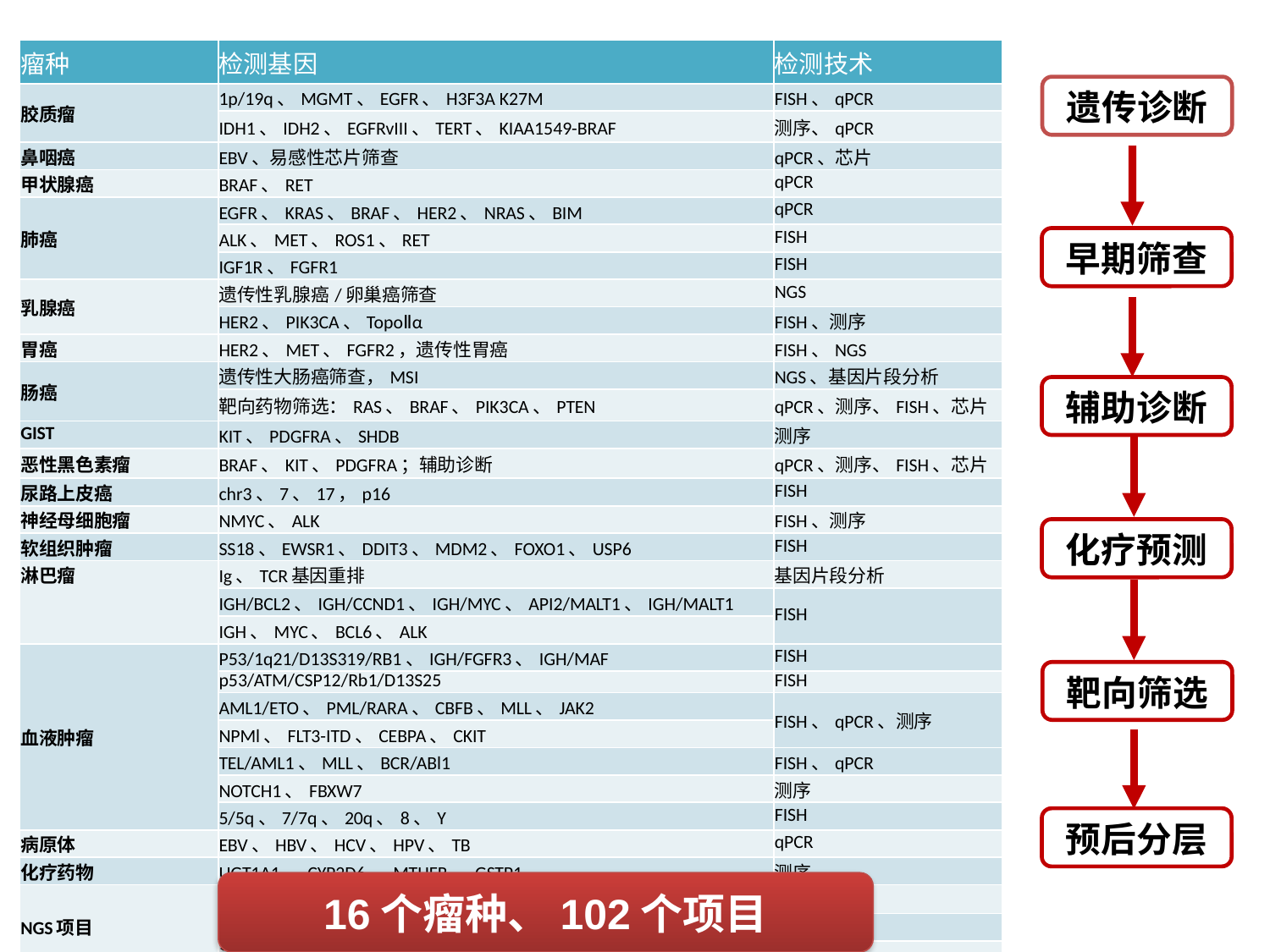

| 瘤种 | 检测基因 | 检测技术 |
| --- | --- | --- |
| 胶质瘤 | 1p/19q、MGMT、EGFR、H3F3A K27M | FISH、qPCR |
|  | IDH1、IDH2、EGFRvIII、TERT、KIAA1549-BRAF | 测序、qPCR |
| 鼻咽癌 | EBV、易感性芯片筛查 | qPCR、芯片 |
| 甲状腺癌 | BRAF、RET | qPCR |
| 肺癌 | EGFR、KRAS、BRAF、HER2、NRAS、BIM | qPCR |
|  | ALK、MET、ROS1、RET | FISH |
|  | IGF1R、FGFR1 | FISH |
| 乳腺癌 | 遗传性乳腺癌/卵巢癌筛查 | NGS |
|  | HER2、PIK3CA、TopoⅡα | FISH、测序 |
| 胃癌 | HER2、MET、FGFR2，遗传性胃癌 | FISH、NGS |
| 肠癌 | 遗传性大肠癌筛查，MSI | NGS、基因片段分析 |
|  | 靶向药物筛选：RAS、BRAF、PIK3CA、PTEN | qPCR、测序、FISH、芯片 |
| GIST | KIT、PDGFRA、SHDB | 测序 |
| 恶性黑色素瘤 | BRAF、KIT、PDGFRA；辅助诊断 | qPCR、测序、FISH、芯片 |
| 尿路上皮癌 | chr3、7、17，p16 | FISH |
| 神经母细胞瘤 | NMYC、ALK | FISH、测序 |
| 软组织肿瘤 | SS18、EWSR1、DDIT3、MDM2、FOXO1、USP6 | FISH |
| 淋巴瘤 | Ig、TCR基因重排 | 基因片段分析 |
|  | IGH/BCL2、IGH/CCND1、IGH/MYC、API2/MALT1、IGH/MALT1 | FISH |
|  | IGH、MYC、BCL6、ALK |  |
| 血液肿瘤 | P53/1q21/D13S319/RB1、IGH/FGFR3、IGH/MAF | FISH |
|  | p53/ATM/CSP12/Rb1/D13S25 | FISH |
|  | AML1/ETO、PML/RARA、CBFB、MLL、JAK2 | FISH、qPCR、测序 |
|  | NPMl、FLT3-ITD、CEBPA、CKIT |  |
|  | TEL/AML1、MLL、BCR/ABl1 | FISH、qPCR |
|  | NOTCH1、FBXW7 | 测序 |
|  | 5/5q、7/7q、20q、8、Y | FISH |
| 病原体 | EBV、HBV、HCV、HPV、TB | qPCR |
| 化疗药物 | UGT1A1、CYP2D6、MTHFR、GSTP1 | 测序 |
| NGS项目 | 遗传性乳腺癌/卵巢癌、肠癌、胃癌等14个遗传性肿瘤 |  |
|  | ctDNA基因突变 |  |
|  | 泛癌肿基因变异 |  |
遗传诊断

早期筛查

辅助诊断

化疗预测

靶向筛选

预后分层
16个瘤种、102个项目